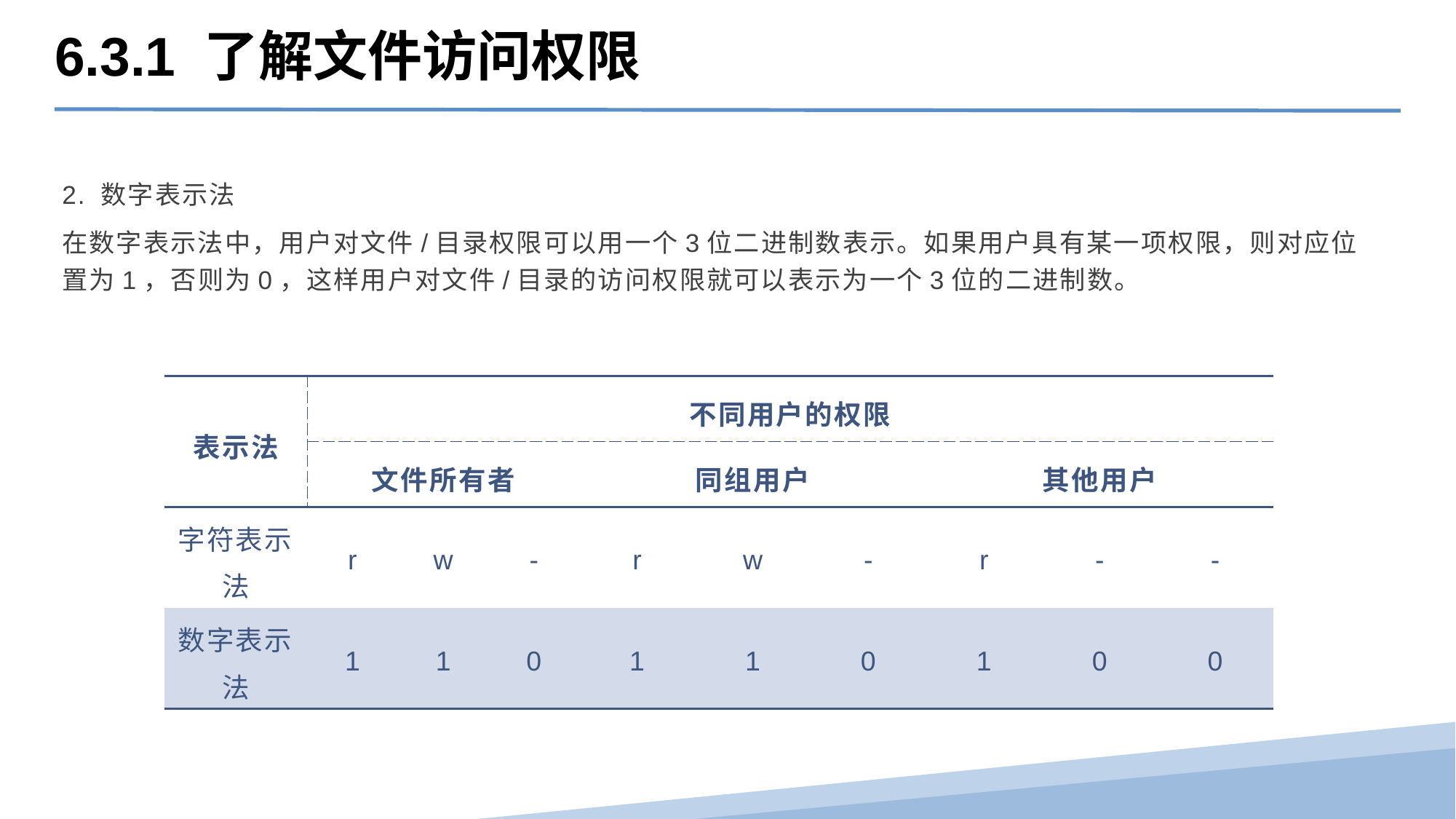

6.3.1 了解文件访问权限
2. 数字表示法
在数字表示法中，用户对文件/目录权限可以用一个3位二进制数表示。如果用户具有某一项权限，则对应位置为1，否则为0，这样用户对文件/目录的访问权限就可以表示为一个3位的二进制数。
| 表示法 | 不同用户的权限 |  |  |  |  |  |  |  |  |
| --- | --- | --- | --- | --- | --- | --- | --- | --- | --- |
|  | 文件所有者 |  |  | 同组用户 |  |  | 其他用户 |  |  |
| 字符表示法 | r | w | - | r | w | - | r | - | - |
| 数字表示法 | 1 | 1 | 0 | 1 | 1 | 0 | 1 | 0 | 0 |